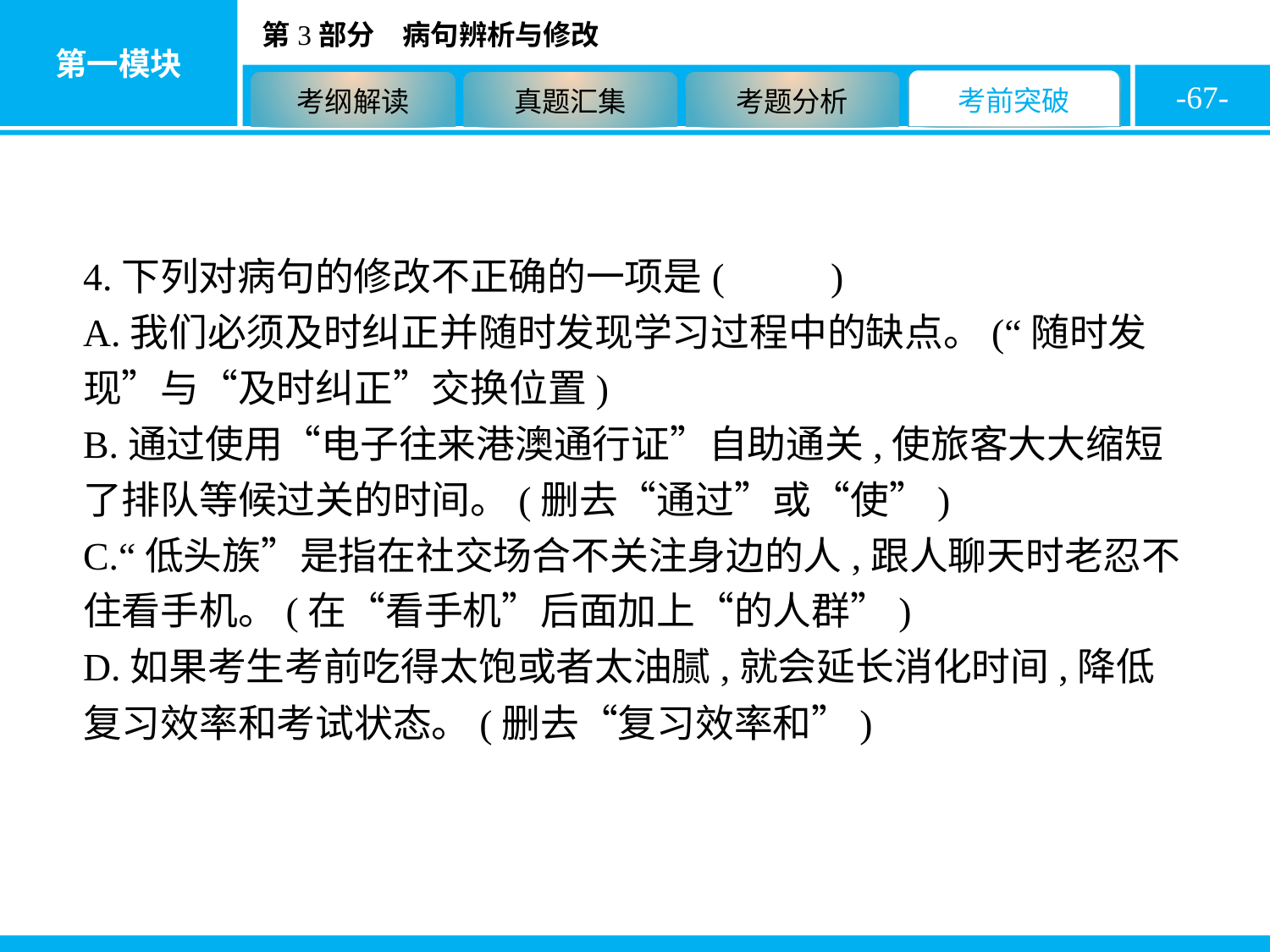

-67-
4.下列对病句的修改不正确的一项是(    D    )
A.我们必须及时纠正并随时发现学习过程中的缺点。(“随时发现”与“及时纠正”交换位置)
B.通过使用“电子往来港澳通行证”自助通关,使旅客大大缩短了排队等候过关的时间。(删去“通过”或“使”)
C.“低头族”是指在社交场合不关注身边的人,跟人聊天时老忍不住看手机。(在“看手机”后面加上“的人群”)
D.如果考生考前吃得太饱或者太油腻,就会延长消化时间,降低复习效率和考试状态。(删去“复习效率和”)